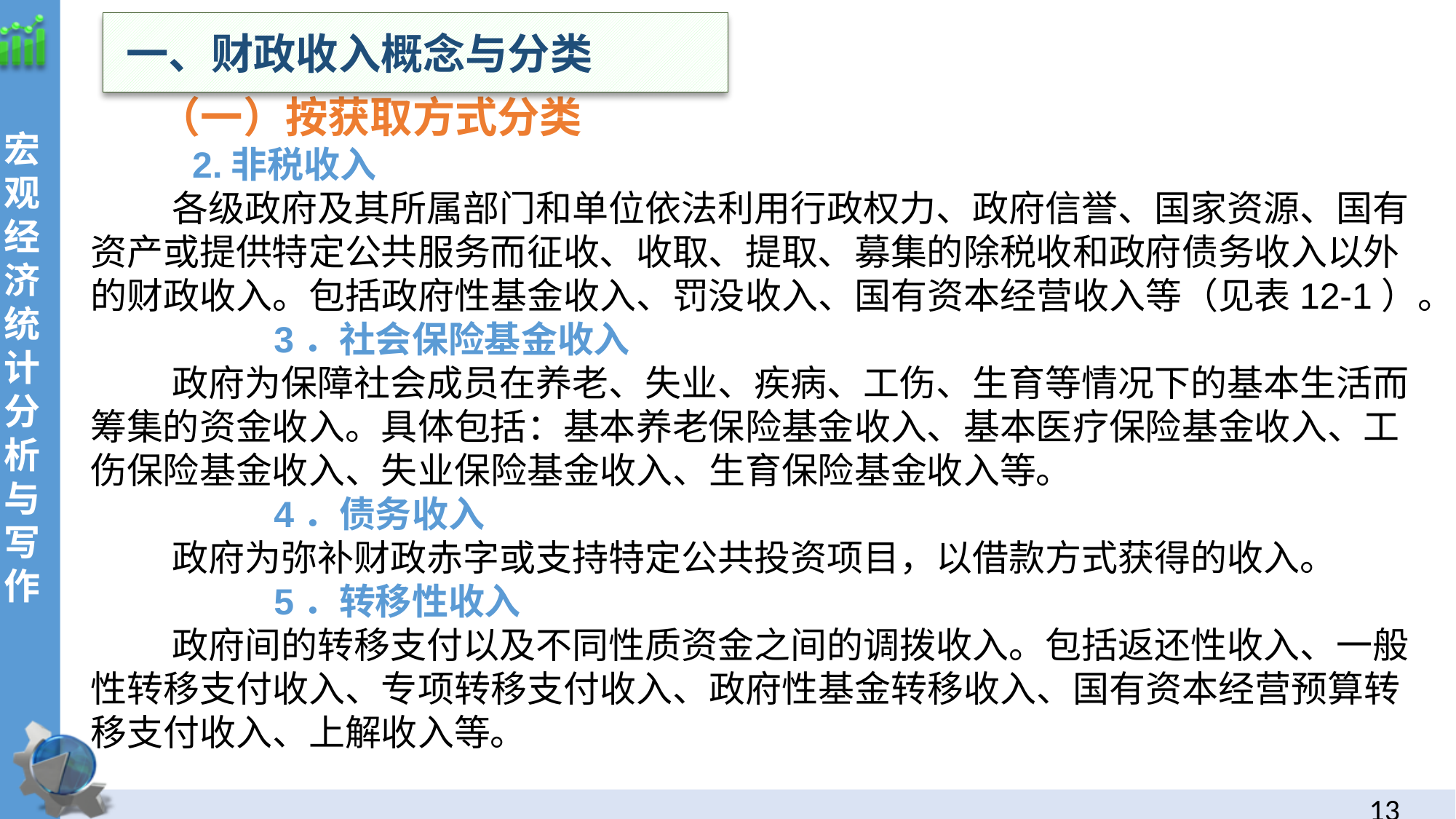

一、财政收入概念与分类
      （一）按获取方式分类
          2.非税收入
各级政府及其所属部门和单位依法利用行政权力、政府信誉、国家资源、国有资产或提供特定公共服务而征收、收取、提取、募集的除税收和政府债务收入以外的财政收入。包括政府性基金收入、罚没收入、国有资本经营收入等（见表12-1）。
          3．社会保险基金收入
政府为保障社会成员在养老、失业、疾病、工伤、生育等情况下的基本生活而筹集的资金收入。具体包括：基本养老保险基金收入、基本医疗保险基金收入、工伤保险基金收入、失业保险基金收入、生育保险基金收入等。
          4．债务收入
政府为弥补财政赤字或支持特定公共投资项目，以借款方式获得的收入。
          5．转移性收入
政府间的转移支付以及不同性质资金之间的调拨收入。包括返还性收入、一般性转移支付收入、专项转移支付收入、政府性基金转移收入、国有资本经营预算转移支付收入、上解收入等。

13